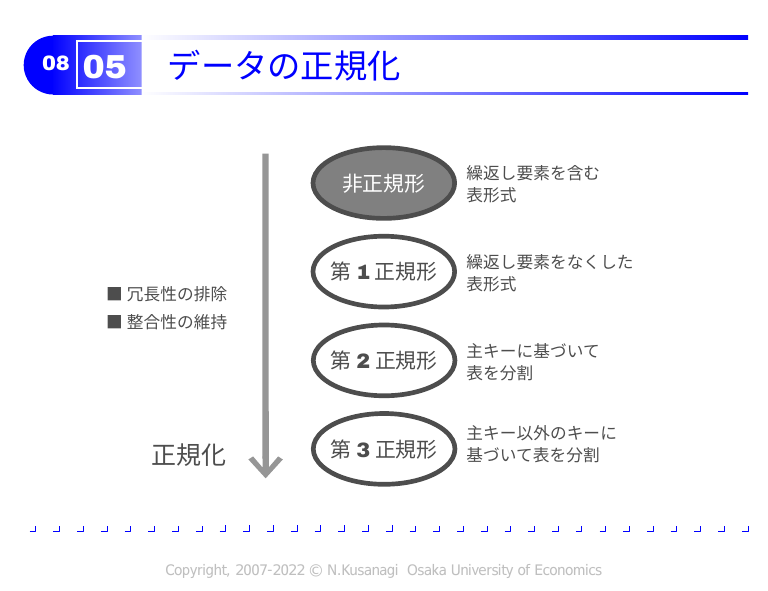

# 05   データの正規化
非正規形
繰返し要素を含む
表形式
第1正規形
繰返し要素をなくした
表形式
■冗長性の排除
■整合性の維持

第2正規形
主キーに基づいて
表を分割
第3正規形
主キー以外のキーに
基づいて表を分割
正規化